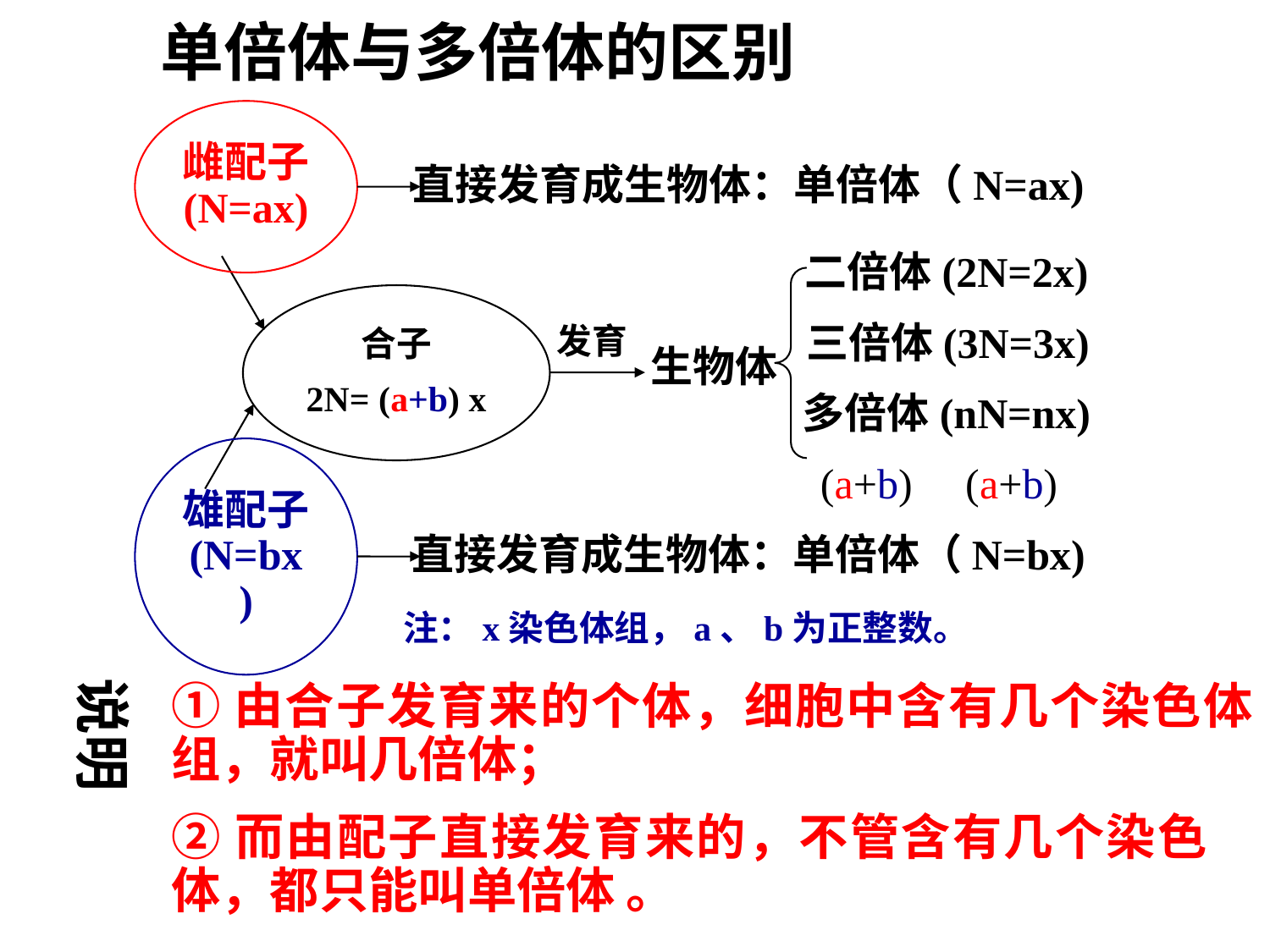

# 单倍体与多倍体的区别
雌配子(N=ax)
直接发育成生物体：单倍体（N=ax)

二倍体(2N=2x)

三倍体(3N=3x)
多倍体(nN=nx)
(a+b)     (a+b)

合子
2N= (a+b) x
发育
生物体

雄配子(N=bx)
直接发育成生物体：单倍体（N=bx)

注：x染色体组，a、b为正整数。
说明
①由合子发育来的个体，细胞中含有几个染色体组，就叫几倍体；
②而由配子直接发育来的，不管含有几个染色体，都只能叫单倍体 。